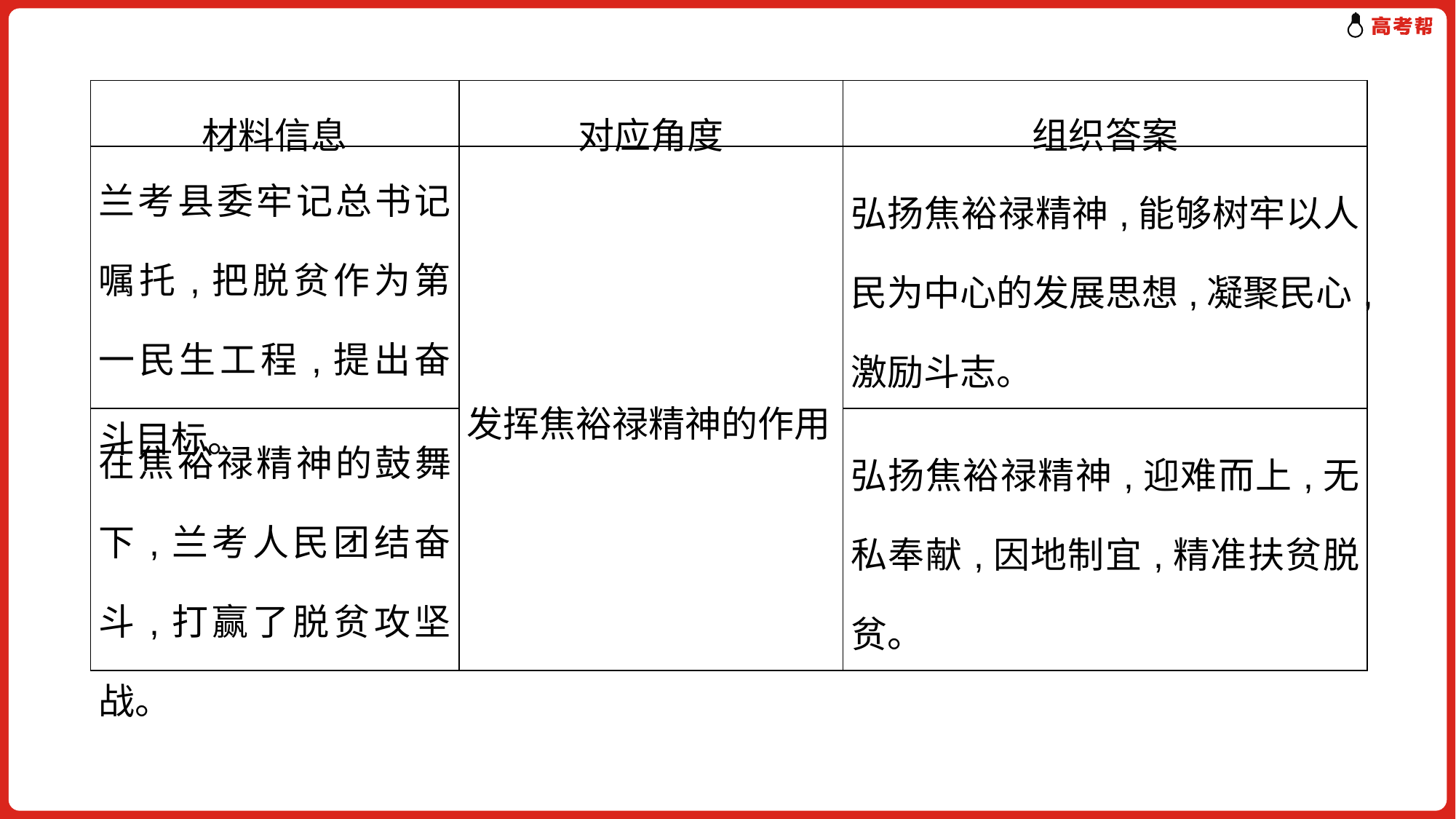

| 材料信息 | 对应角度 | 组织答案 |
| --- | --- | --- |
| 兰考县委牢记总书记嘱托,把脱贫作为第一民生工程,提出奋斗目标。 | 发挥焦裕禄精神的作用 | 弘扬焦裕禄精神,能够树牢以人民为中心的发展思想,凝聚民心,激励斗志。 |
| 在焦裕禄精神的鼓舞下,兰考人民团结奋斗,打赢了脱贫攻坚战。 |  | 弘扬焦裕禄精神,迎难而上,无私奉献,因地制宜,精准扶贫脱贫。 |